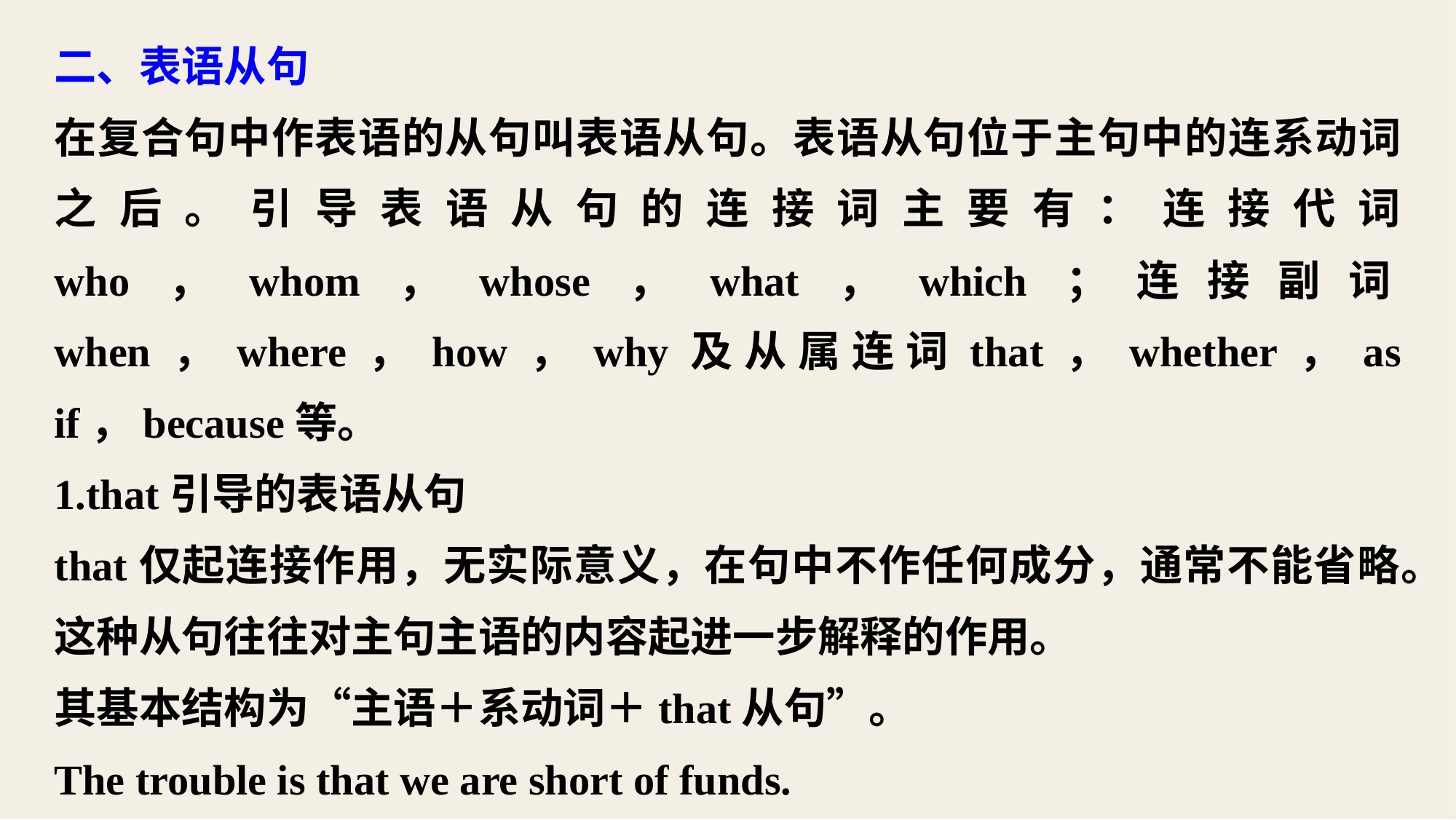

二、表语从句
在复合句中作表语的从句叫表语从句。表语从句位于主句中的连系动词之后。引导表语从句的连接词主要有：连接代词 who，whom，whose，what，which；连接副词when，where，how，why及从属连词that，whether，as if，because等。
1.that引导的表语从句
that仅起连接作用，无实际意义，在句中不作任何成分，通常不能省略。这种从句往往对主句主语的内容起进一步解释的作用。
其基本结构为“主语＋系动词＋that从句”。
The trouble is that we are short of funds.
困难是我们缺乏资金。